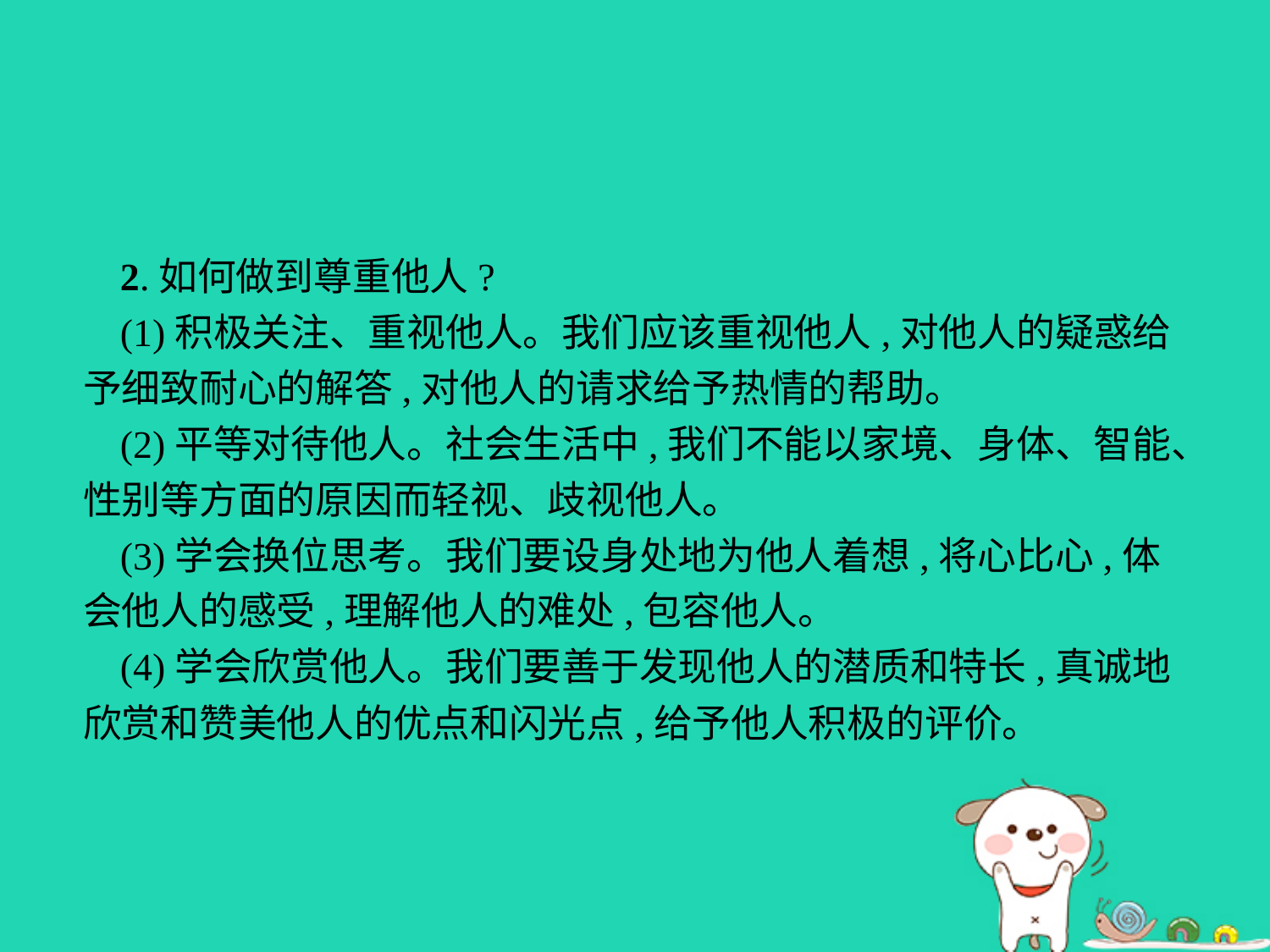

2.如何做到尊重他人?
(1)积极关注、重视他人。我们应该重视他人,对他人的疑惑给予细致耐心的解答,对他人的请求给予热情的帮助。
(2)平等对待他人。社会生活中,我们不能以家境、身体、智能、性别等方面的原因而轻视、歧视他人。
(3)学会换位思考。我们要设身处地为他人着想,将心比心,体会他人的感受,理解他人的难处,包容他人。
(4)学会欣赏他人。我们要善于发现他人的潜质和特长,真诚地欣赏和赞美他人的优点和闪光点,给予他人积极的评价。